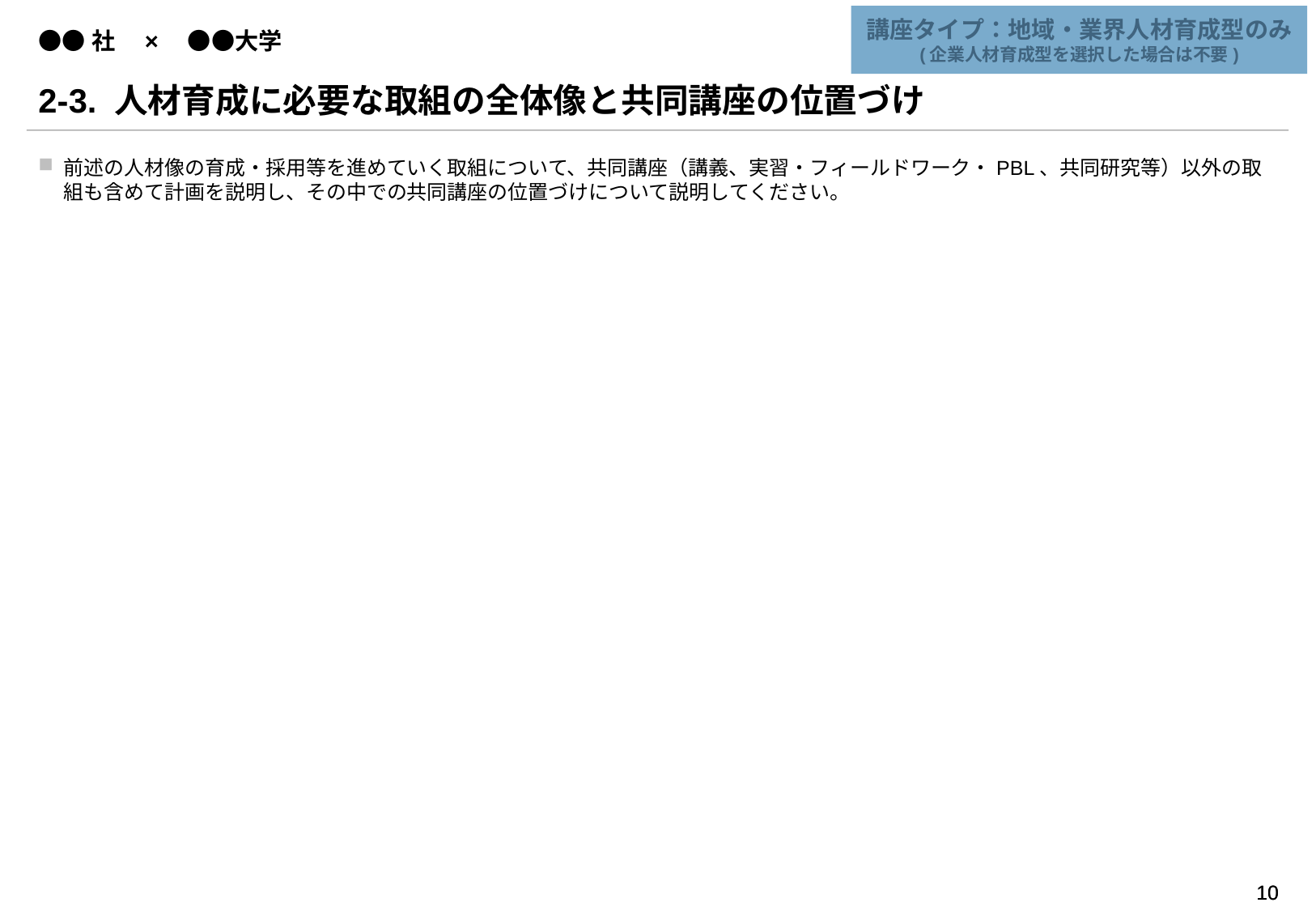

講座タイプ：地域・業界人材育成型のみ
(企業人材育成型を選択した場合は不要)
# ●●社　×　●●大学
2-3. 人材育成に必要な取組の全体像と共同講座の位置づけ
前述の人材像の育成・採用等を進めていく取組について、共同講座（講義、実習・フィールドワーク・PBL、共同研究等）以外の取組も含めて計画を説明し、その中での共同講座の位置づけについて説明してください。